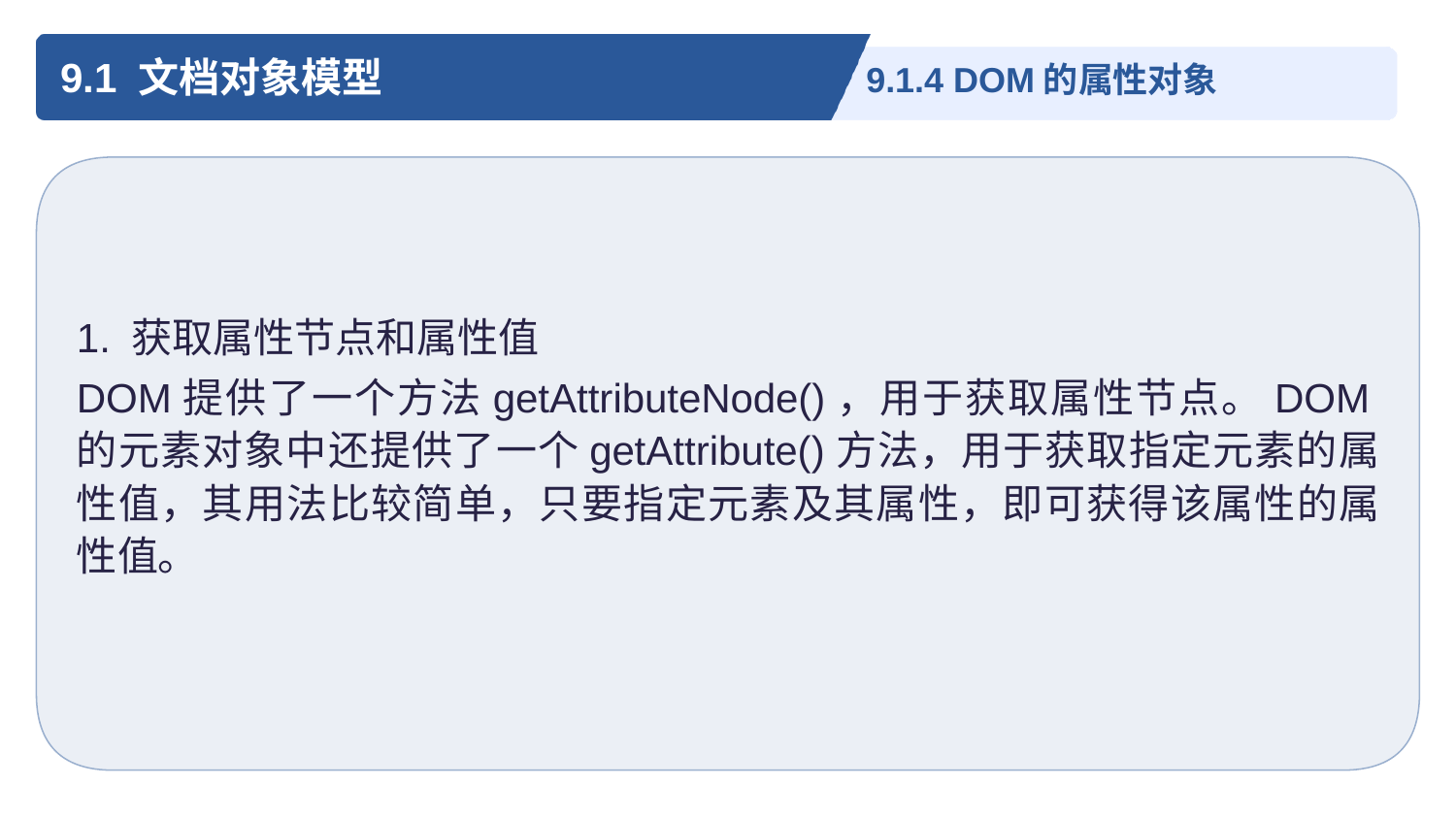

9.1 文档对象模型
9.1.4 DOM的属性对象

1. 获取属性节点和属性值
DOM提供了一个方法getAttributeNode()，用于获取属性节点。DOM的元素对象中还提供了一个getAttribute()方法，用于获取指定元素的属性值，其用法比较简单，只要指定元素及其属性，即可获得该属性的属性值。